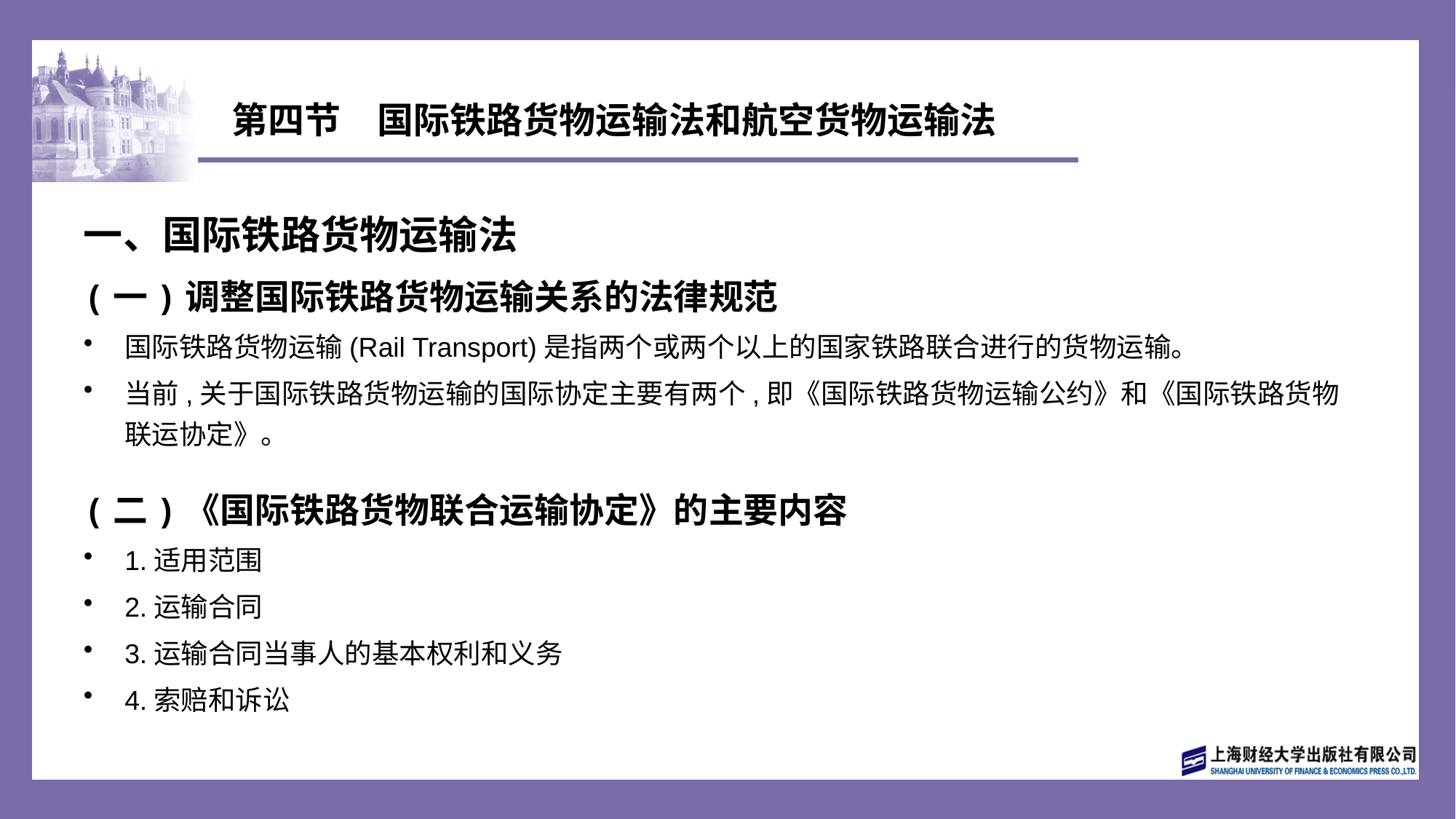

# 第四节　国际铁路货物运输法和航空货物运输法
一、国际铁路货物运输法
(一)调整国际铁路货物运输关系的法律规范
国际铁路货物运输(Rail Transport)是指两个或两个以上的国家铁路联合进行的货物运输。
当前,关于国际铁路货物运输的国际协定主要有两个,即《国际铁路货物运输公约》和《国际铁路货物联运协定》。
(二)《国际铁路货物联合运输协定》的主要内容
1.适用范围
2.运输合同
3.运输合同当事人的基本权利和义务
4.索赔和诉讼